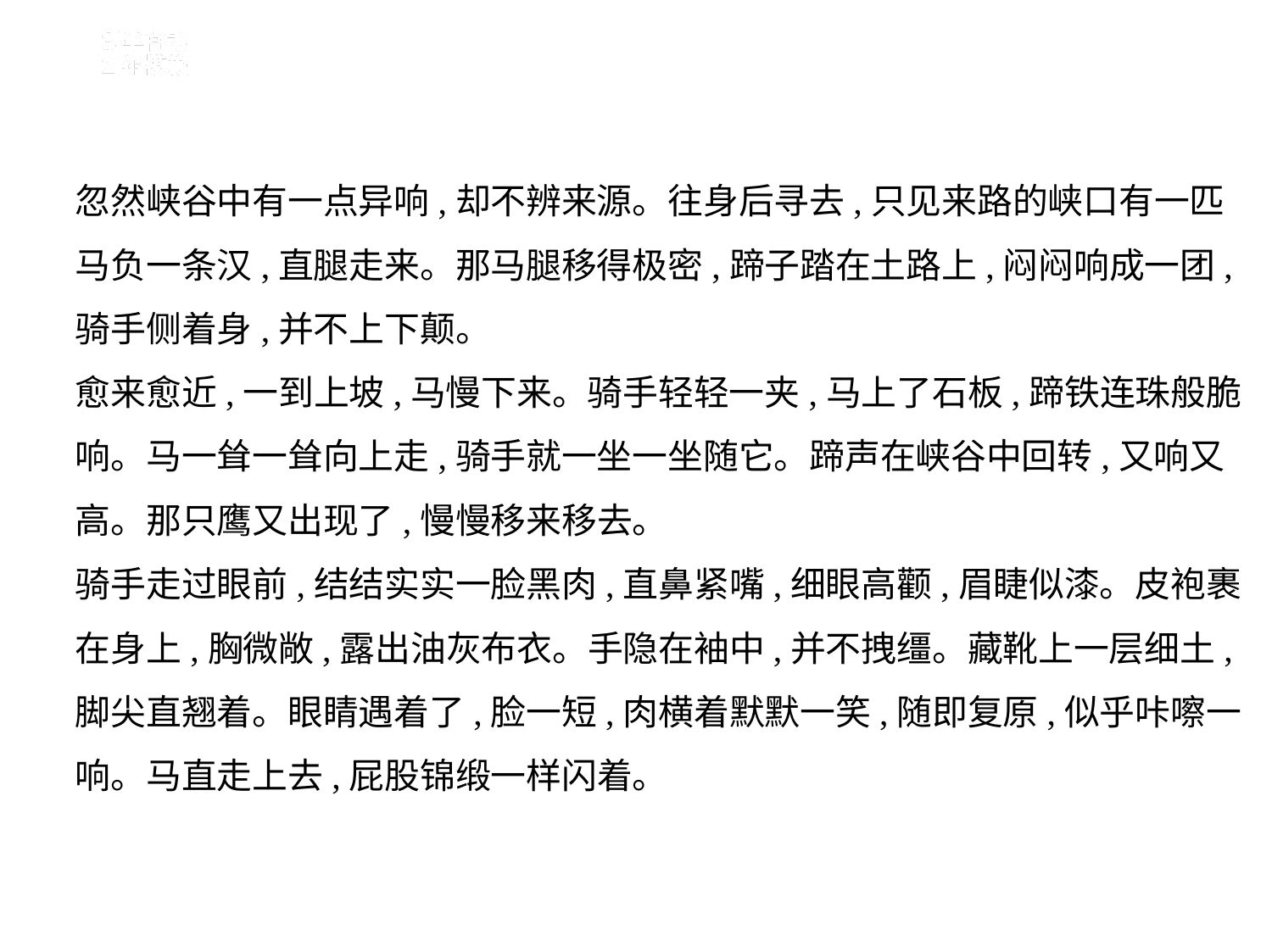

忽然峡谷中有一点异响,却不辨来源。往身后寻去,只见来路的峡口有一匹
马负一条汉,直腿走来。那马腿移得极密,蹄子踏在土路上,闷闷响成一团,
骑手侧着身,并不上下颠。
愈来愈近,一到上坡,马慢下来。骑手轻轻一夹,马上了石板,蹄铁连珠般脆
响。马一耸一耸向上走,骑手就一坐一坐随它。蹄声在峡谷中回转,又响又
高。那只鹰又出现了,慢慢移来移去。
骑手走过眼前,结结实实一脸黑肉,直鼻紧嘴,细眼高颧,眉睫似漆。皮袍裹
在身上,胸微敞,露出油灰布衣。手隐在袖中,并不拽缰。藏靴上一层细土,
脚尖直翘着。眼睛遇着了,脸一短,肉横着默默一笑,随即复原,似乎咔嚓一
响。马直走上去,屁股锦缎一样闪着。